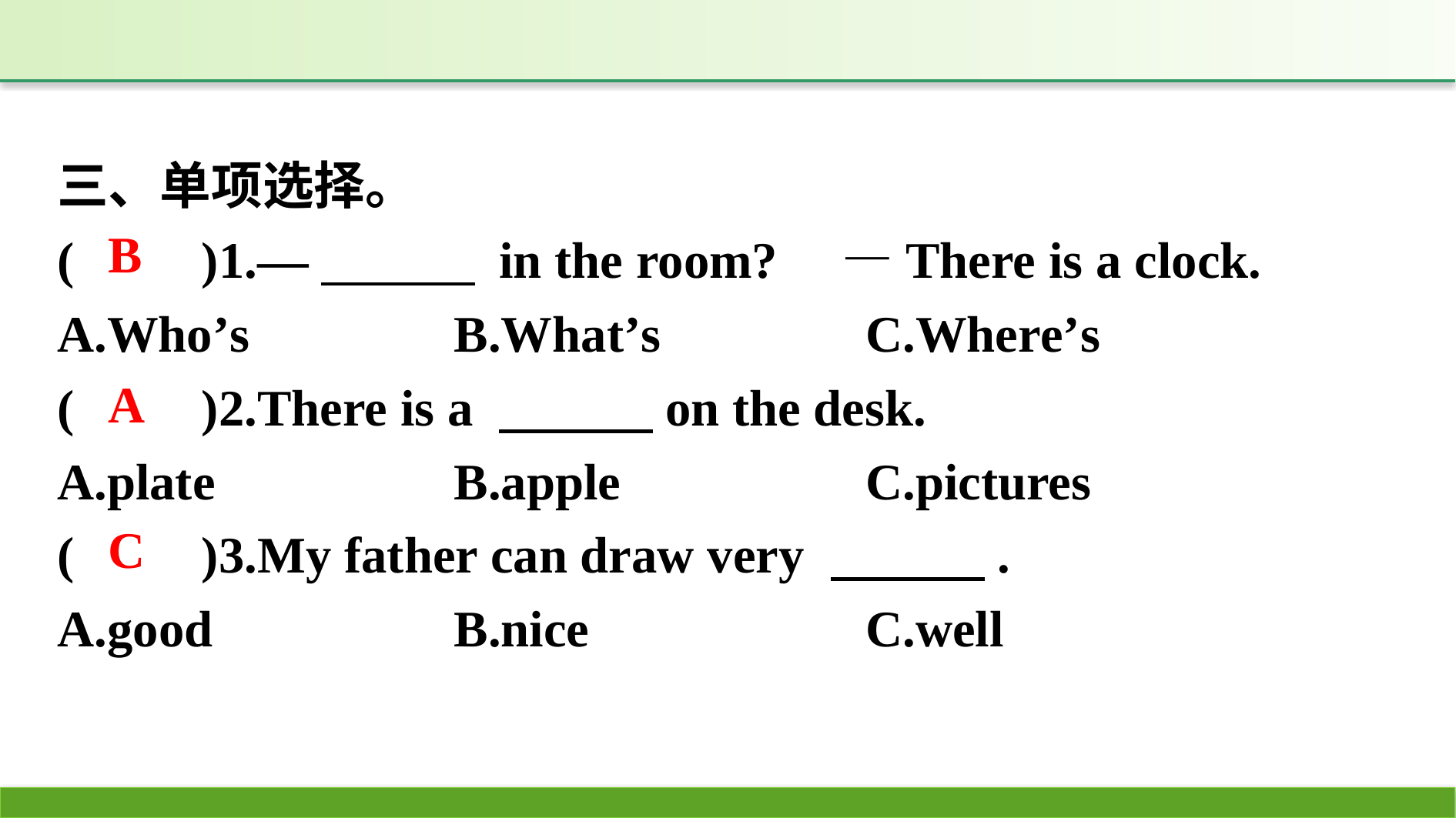

三、单项选择。
(　　)1.—　　　 in the room?　—There is a clock.
A.Who’s　　　	B.What’s　　　	C.Where’s
(　　)2.There is a 　　　on the desk.
A.plate		B.apple			C.pictures
(　　)3.My father can draw very 　　　.
A.good		B.nice			C.well
B
A
C